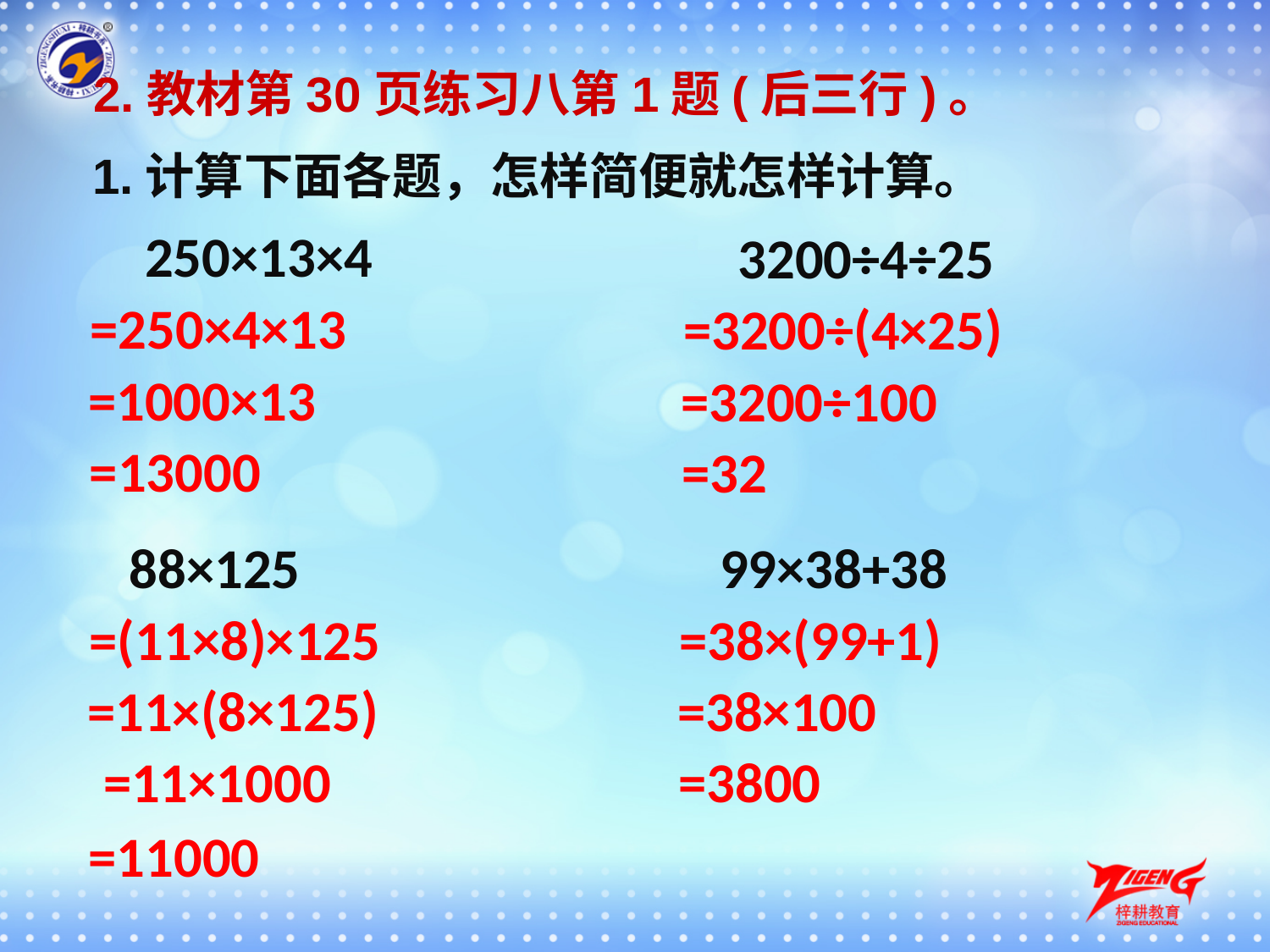

2.教材第30页练习八第1题(后三行)。
1.计算下面各题，怎样简便就怎样计算。
250×13×4
3200÷4÷25
=250×4×13
=3200÷(4×25)
=1000×13
=3200÷100
=13000
=32
88×125
99×38+38
=(11×8)×125
=38×(99+1)
=11×(8×125)
=38×100
=11×1000
=3800
=11000